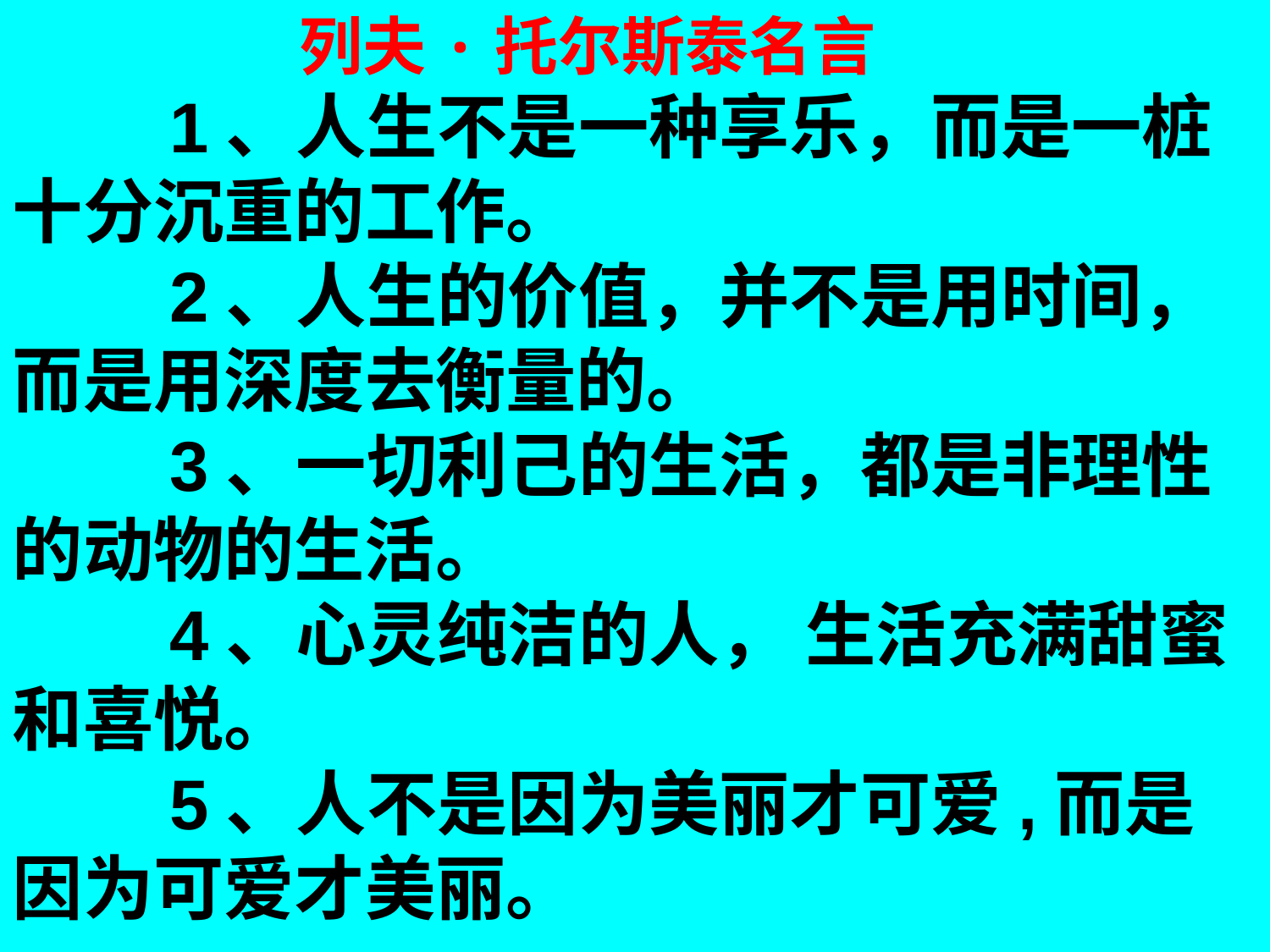

列夫·托尔斯泰名言
        1、人生不是一种享乐，而是一桩十分沉重的工作。
        2、人生的价值，并不是用时间，而是用深度去衡量的。
        3、一切利己的生活，都是非理性的动物的生活。
        4、心灵纯洁的人， 生活充满甜蜜和喜悦。
        5、人不是因为美丽才可爱,而是因为可爱才美丽。